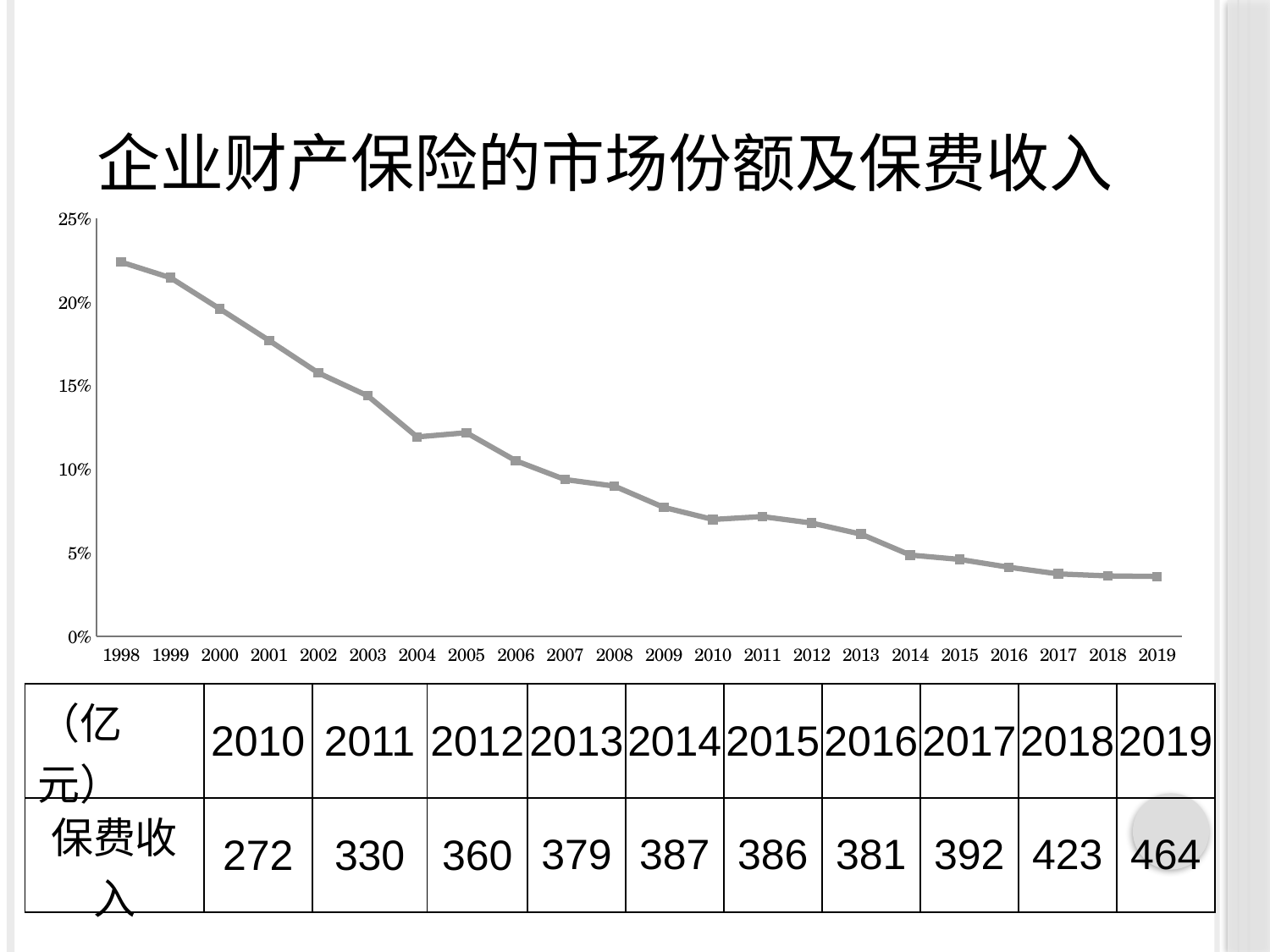

企业财产保险的市场份额及保费收入

### Chart

| Category |  |
|---|---|
| 1998 | 0.2237623762376238 |
| 1999 | 0.21442125237191653 |
| 2000 | 0.19578877005347595 |
| 2001 | 0.17685691038009996 |
| 2002 | 0.15741940449769734 |
| 2003 | 0.14372102704553633 |
| 2004 | 0.11911111111111113 |
| 2005 | 0.1216566145254118 |
| 2006 | 0.10488463881751477 |
| 2007 | 0.0936193856149607 |
| 2008 | 0.089711603065849 |
| 2009 | 0.0769969017640125 |
| 2010 | 0.06972153484408213 |
| 2011 | 0.07146229173073011 |
| 2012 | 0.06759796133132492 |
| 2013 | 0.06097619867809781 |
| 2014 | 0.04845546637448294 |
| 2015 | 0.04584901404437691 |
| 2016 | 0.0411418839725699 |
| 2017 | 0.03718671144250289 |
| 2018 | 0.03599105114965506 |
| 2019 | 0.03565529374707099 |
| （亿元） | 2010 | 2011 | 2012 | 2013 | 2014 | 2015 | 2016 | 2017 | 2018 | 2019 |
| --- | --- | --- | --- | --- | --- | --- | --- | --- | --- | --- |
| 保费收入 | 272 | 330 | 360 | 379 | 387 | 386 | 381 | 392 | 423 | 464 |